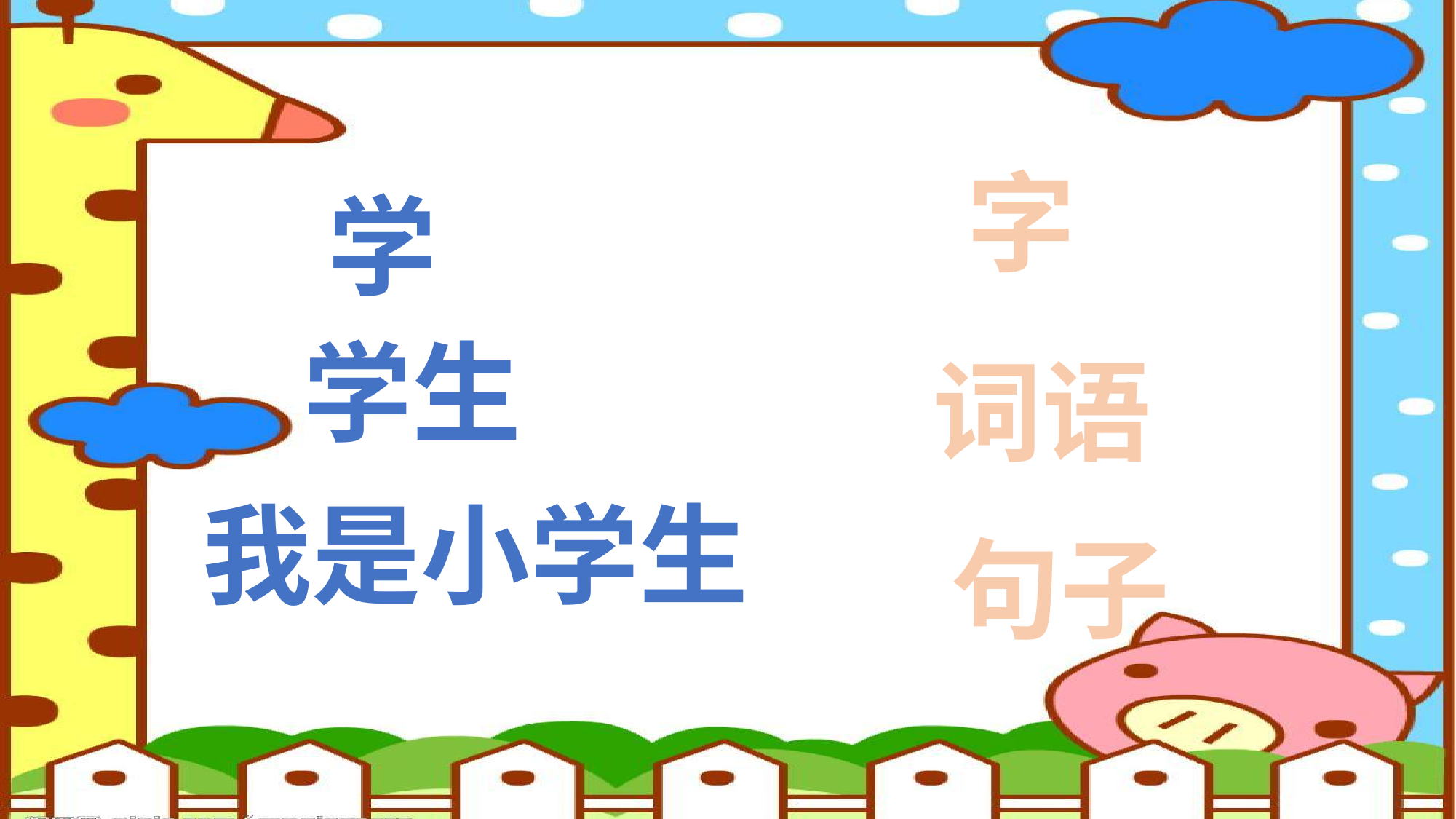

#
字
学

学生
词语
我是小学生
句子